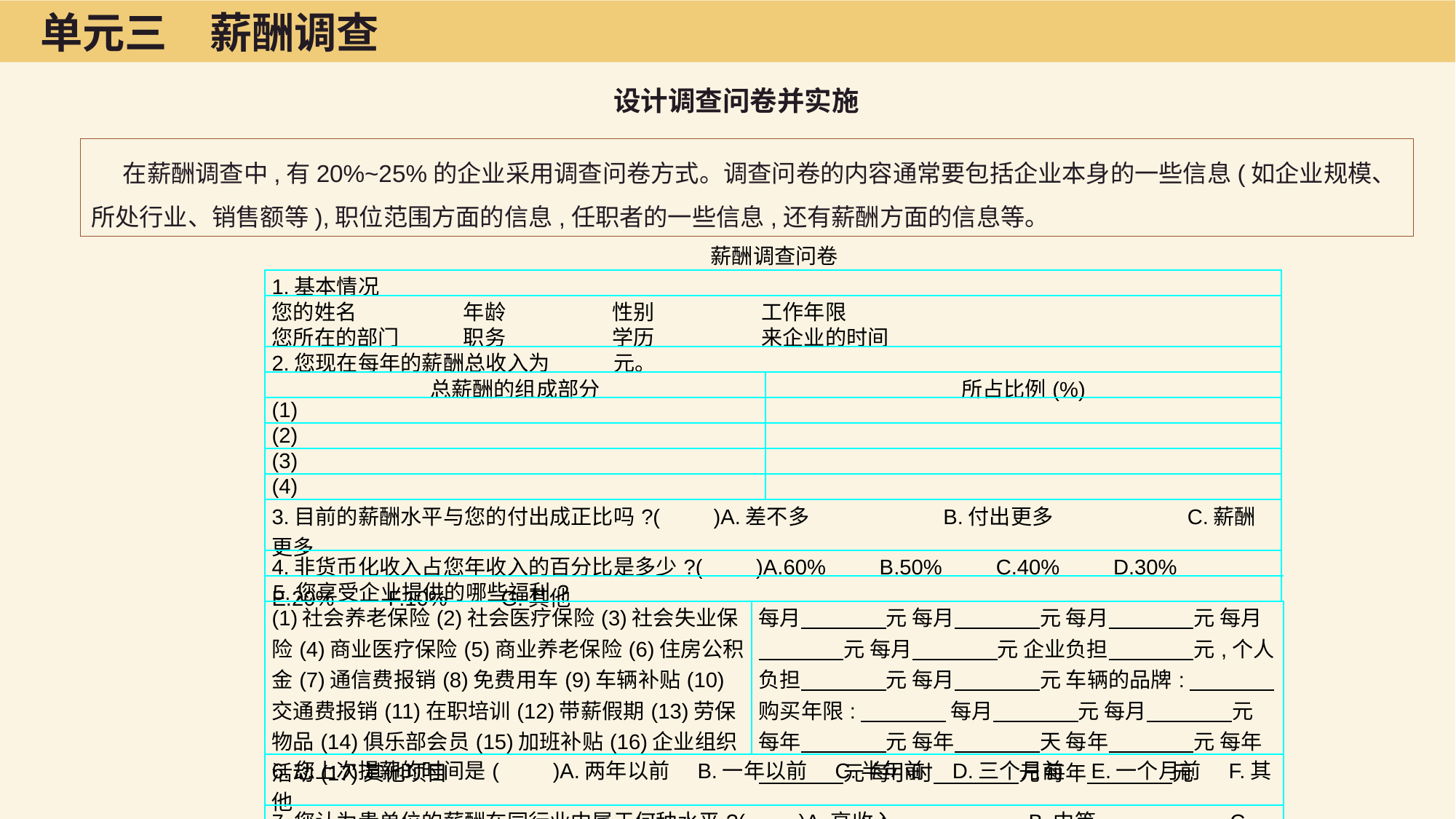

单元三　薪酬调查
设计调查问卷并实施
在薪酬调查中,有20%~25%的企业采用调查问卷方式。调查问卷的内容通常要包括企业本身的一些信息(如企业规模、所处行业、销售额等),职位范围方面的信息,任职者的一些信息,还有薪酬方面的信息等。
薪酬调查问卷
| 1.基本情况 |  |
| --- | --- |
| 您的姓名　　　　　年龄　　　　　性别　　　　　工作年限 |  |
| 您所在的部门　　　职务　　　　　学历　　　　　来企业的时间 |  |
| 2.您现在每年的薪酬总收入为　　　元。 |  |
| 总薪酬的组成部分 | 所占比例(%) |
| (1) |  |
| (2) |  |
| (3) |  |
| (4) |  |
| 3.目前的薪酬水平与您的付出成正比吗?(　　)A.差不多　　　　　　B.付出更多　　　　　　C.薪酬更多 |  |
| 4.非货币化收入占您年收入的百分比是多少?(　　)A.60%　　B.50%　　C.40%　　D.30%　　E.20%　　F.10%　　G.其他 |  |
| 5.您享受企业提供的哪些福利? |  |
| --- | --- |
| (1)社会养老保险(2)社会医疗保险(3)社会失业保险(4)商业医疗保险(5)商业养老保险(6)住房公积金(7)通信费报销(8)免费用车(9)车辆补贴(10)交通费报销(11)在职培训(12)带薪假期(13)劳保物品(14)俱乐部会员(15)加班补贴(16)企业组织活动(17)其他项目 | 每月　　　　元 每月　　　　元 每月　　　　元 每月　　　　元 每月　　　　元 企业负担　　　　元,个人负担　　　　元 每月　　　　元 车辆的品牌:　　　　购买年限:　　　　 每月　　　　元 每月　　　　元 每年　　　　元 每年　　　　天 每年　　　　元 每年　　　　元 每小时　　　　元 每年　　　　元 |
| 6.您上次提薪的时间是(　　)A.两年以前　B.一年以前　C.半年前　D.三个月前　E.一个月前　F.其他 |  |
| 7.您认为贵单位的薪酬在同行业中属于何种水平?(　　)A.高收入　　　　　　B.中等　　　　　　C.低收入 |  |